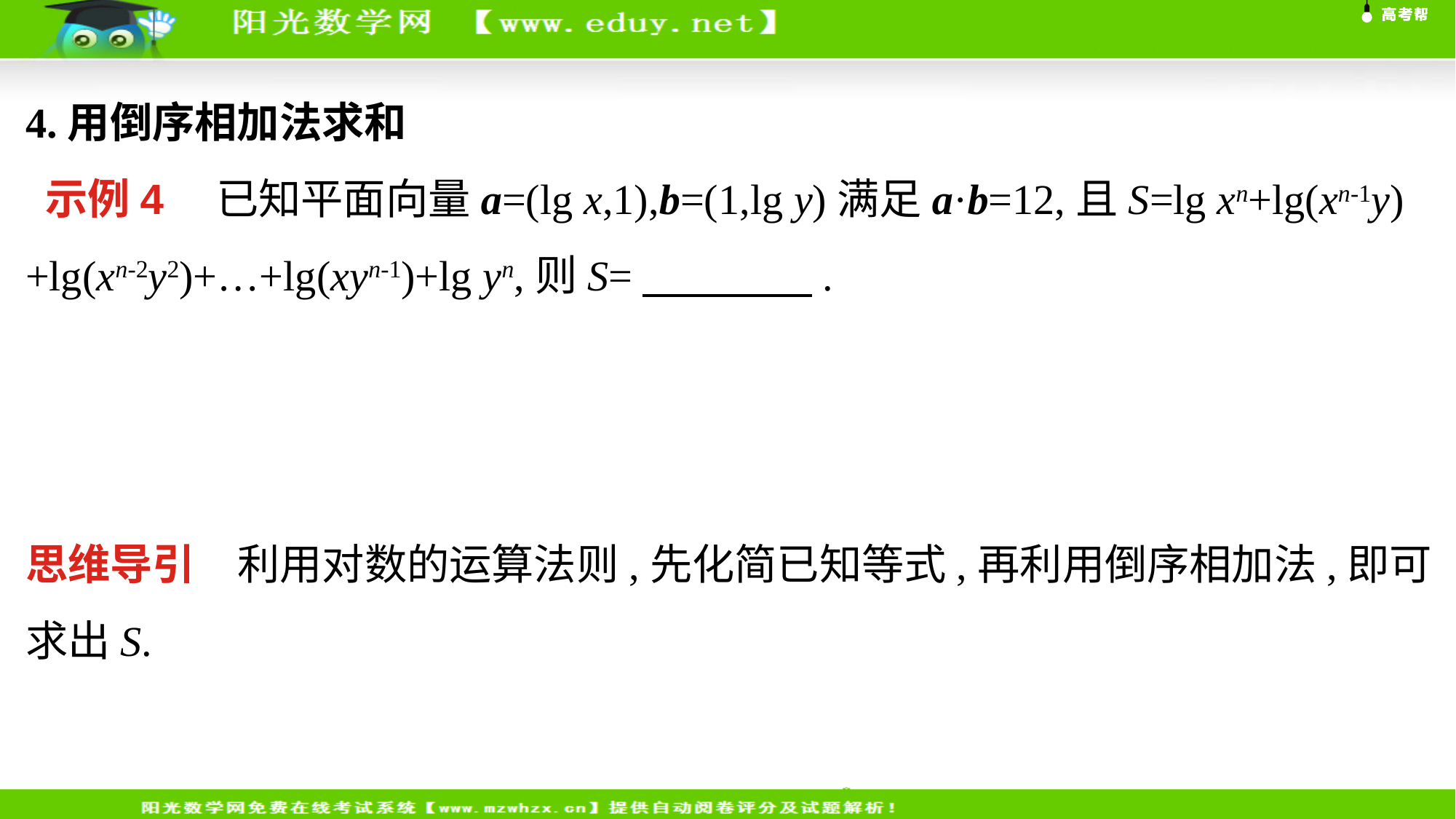

4.用倒序相加法求和
 示例4　已知平面向量a=(lg x,1),b=(1,lg y)满足a·b=12,且S=lg xn+lg(xn-1y)+lg(xn-2y2)+…+lg(xyn-1)+lg yn,则S=　　　　.
思维导引　利用对数的运算法则,先化简已知等式,再利用倒序相加法,即可求出S.